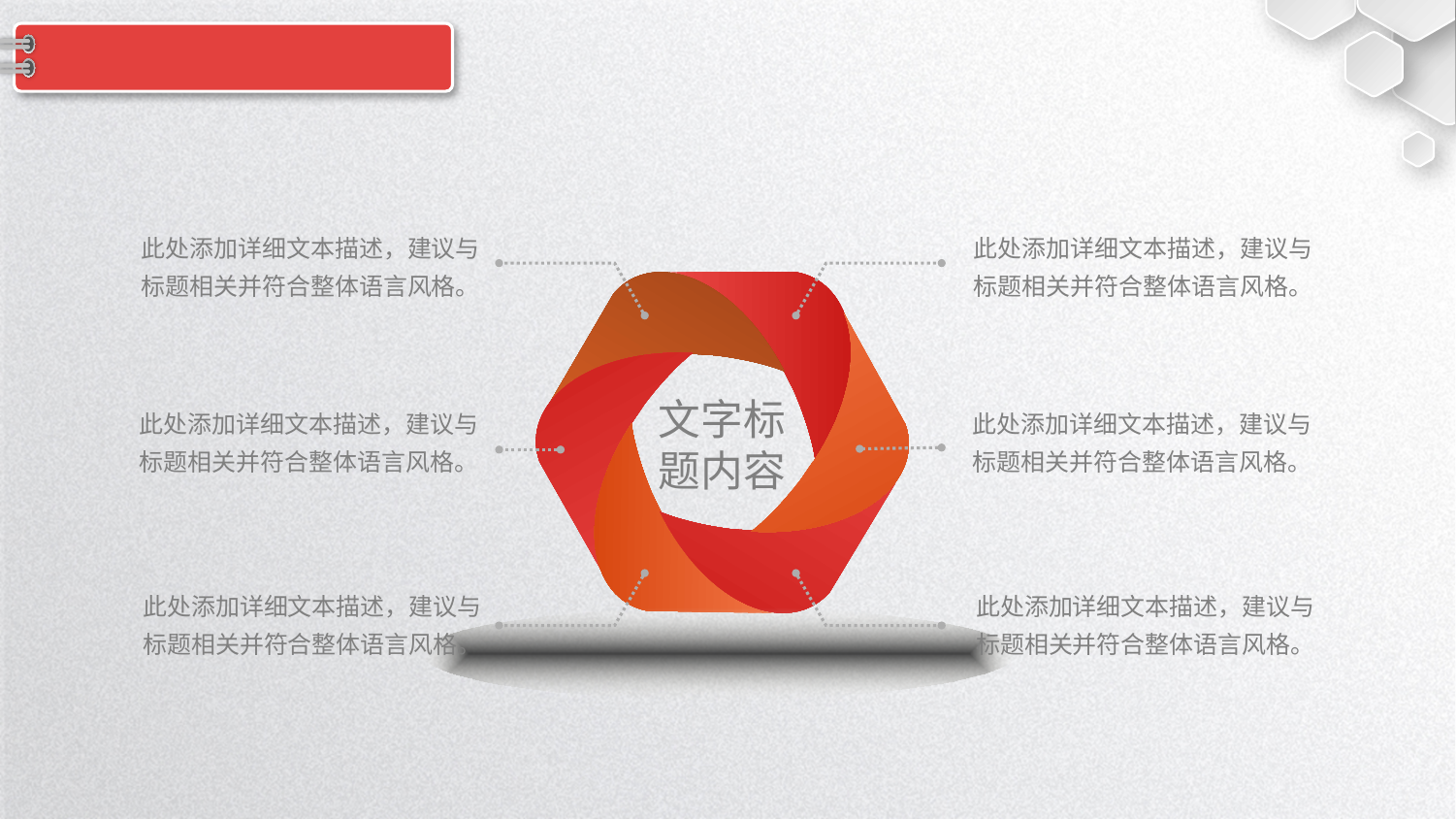

#
此处添加详细文本描述，建议与标题相关并符合整体语言风格。

此处添加详细文本描述，建议与标题相关并符合整体语言风格。

文字标题内容

此处添加详细文本描述，建议与标题相关并符合整体语言风格。
此处添加详细文本描述，建议与标题相关并符合整体语言风格。
此处添加详细文本描述，建议与标题相关并符合整体语言风格。

此处添加详细文本描述，建议与标题相关并符合整体语言风格。